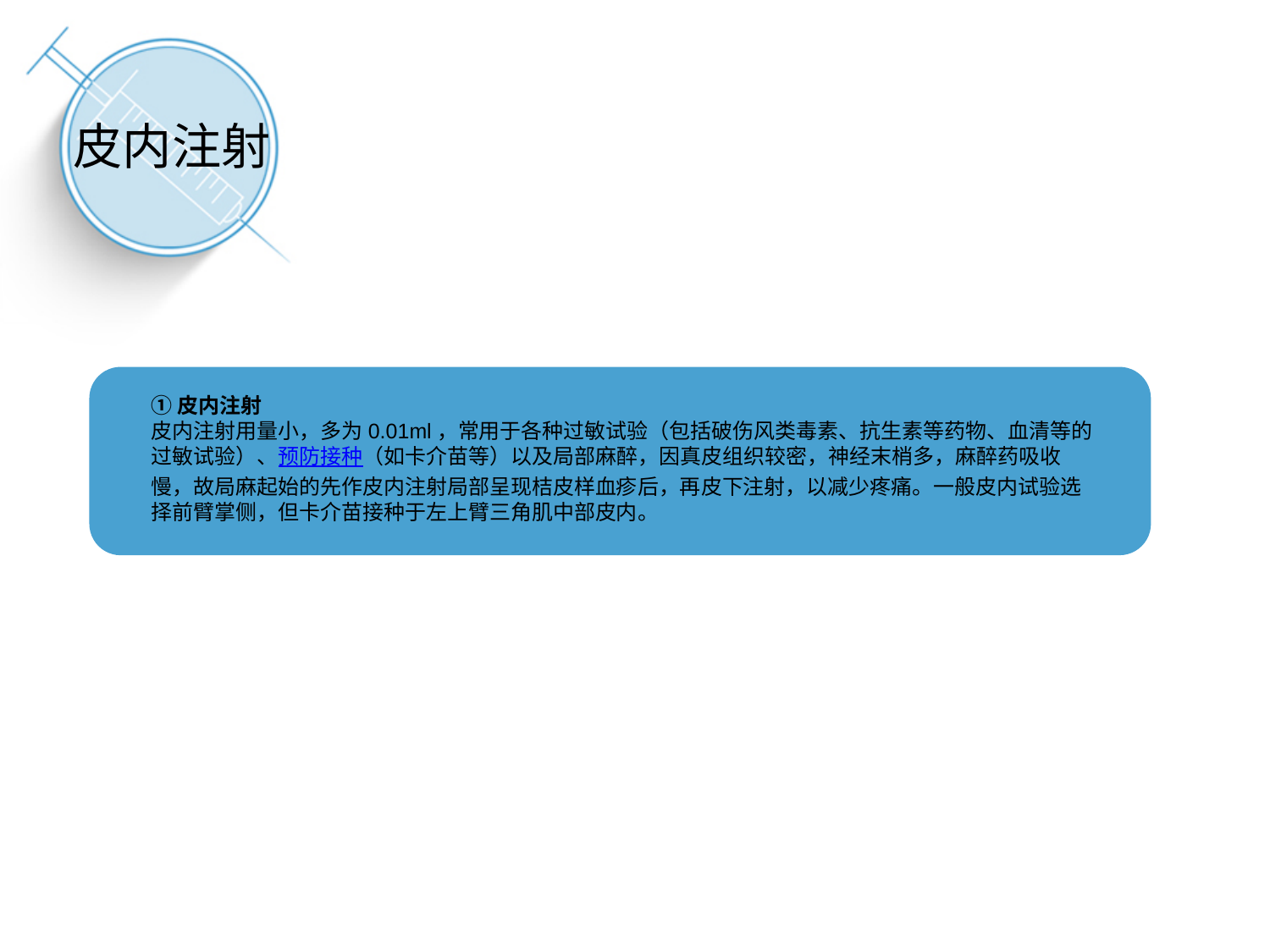

皮内注射
点击添加文本

①皮内注射
皮内注射用量小，多为0.01ml，常用于各种过敏试验（包括破伤风类毒素、抗生素等药物、血清等的过敏试验）、预防接种（如卡介苗等）以及局部麻醉，因真皮组织较密，神经末梢多，麻醉药吸收慢，故局麻起始的先作皮内注射局部呈现桔皮样血疹后，再皮下注射，以减少疼痛。一般皮内试验选择前臂掌侧，但卡介苗接种于左上臂三角肌中部皮内。

点击添加文本
点击添加文本
点击添加文本